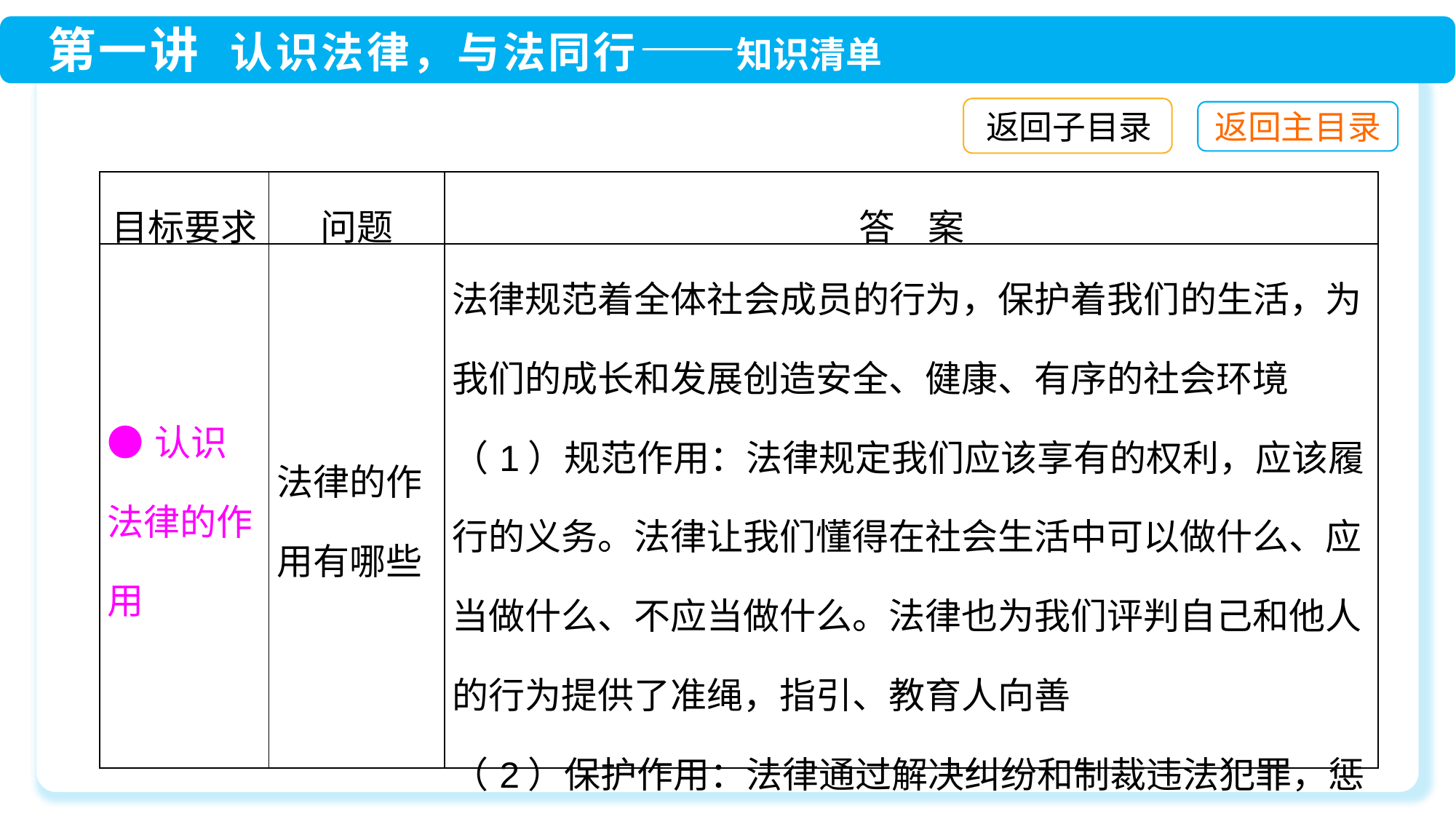

返回子目录
| 目标要求 | 问题 | 答 案 |
| --- | --- | --- |
| ●认识法律的作用 | 法律的作用有哪些 | 法律规范着全体社会成员的行为，保护着我们的生活，为我们的成长和发展创造安全、健康、有序的社会环境 （1）规范作用：法律规定我们应该享有的权利，应该履行的义务。法律让我们懂得在社会生活中可以做什么、应当做什么、不应当做什么。法律也为我们评判自己和他人的行为提供了准绳，指引、教育人向善 （2）保护作用：法律通过解决纠纷和制裁违法犯罪，惩恶扬善、伸张正义，维护我们的合法权益 |